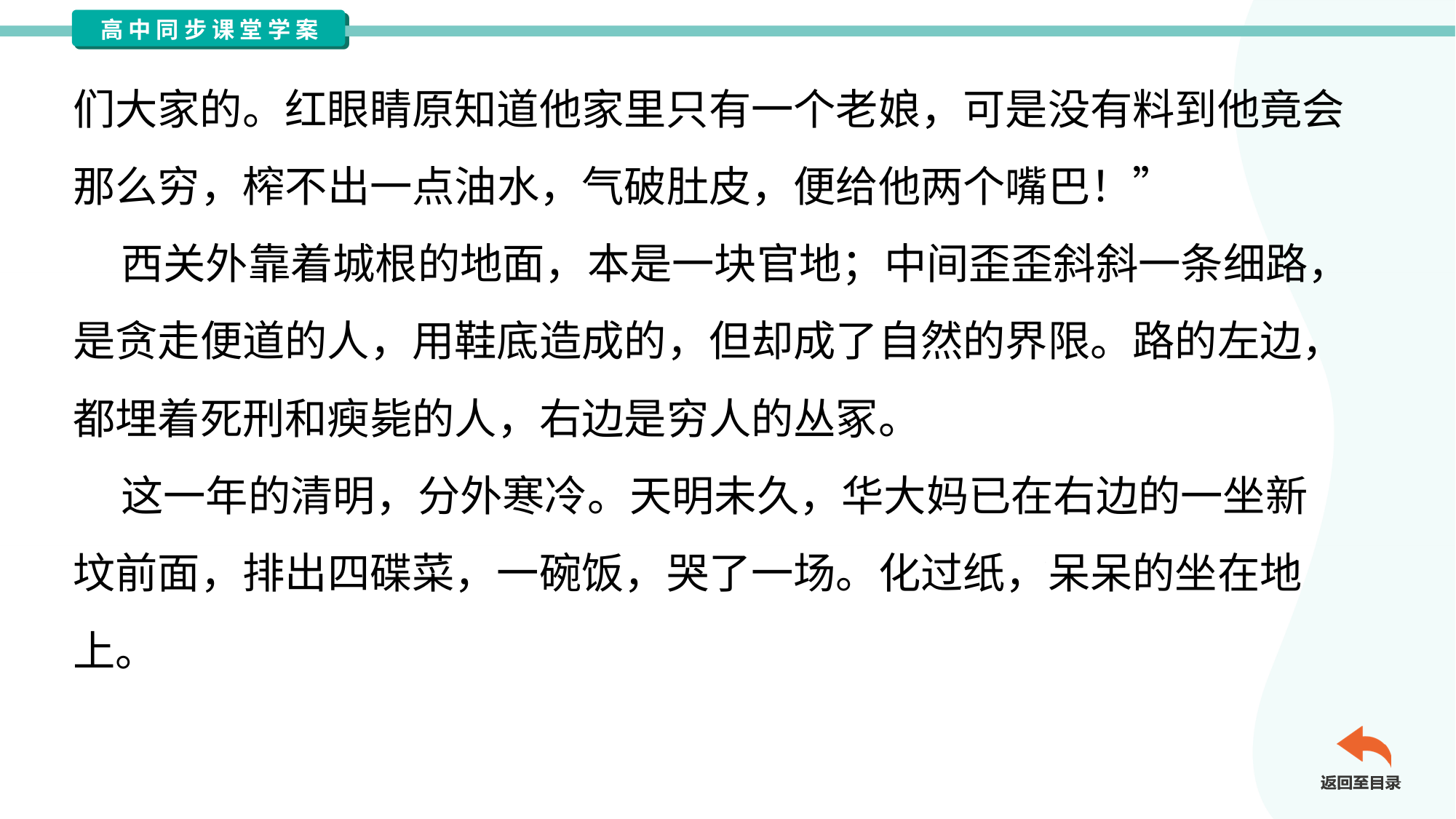

们大家的。红眼睛原知道他家里只有一个老娘，可是没有料到他竟会
那么穷，榨不出一点油水，气破肚皮，便给他两个嘴巴！”
    西关外靠着城根的地面，本是一块官地；中间歪歪斜斜一条细路，
是贪走便道的人，用鞋底造成的，但却成了自然的界限。路的左边，
都埋着死刑和瘐毙的人，右边是穷人的丛冢。
    这一年的清明，分外寒冷。天明未久，华大妈已在右边的一坐新
坟前面，排出四碟菜，一碗饭，哭了一场。化过纸，呆呆的坐在地
上。